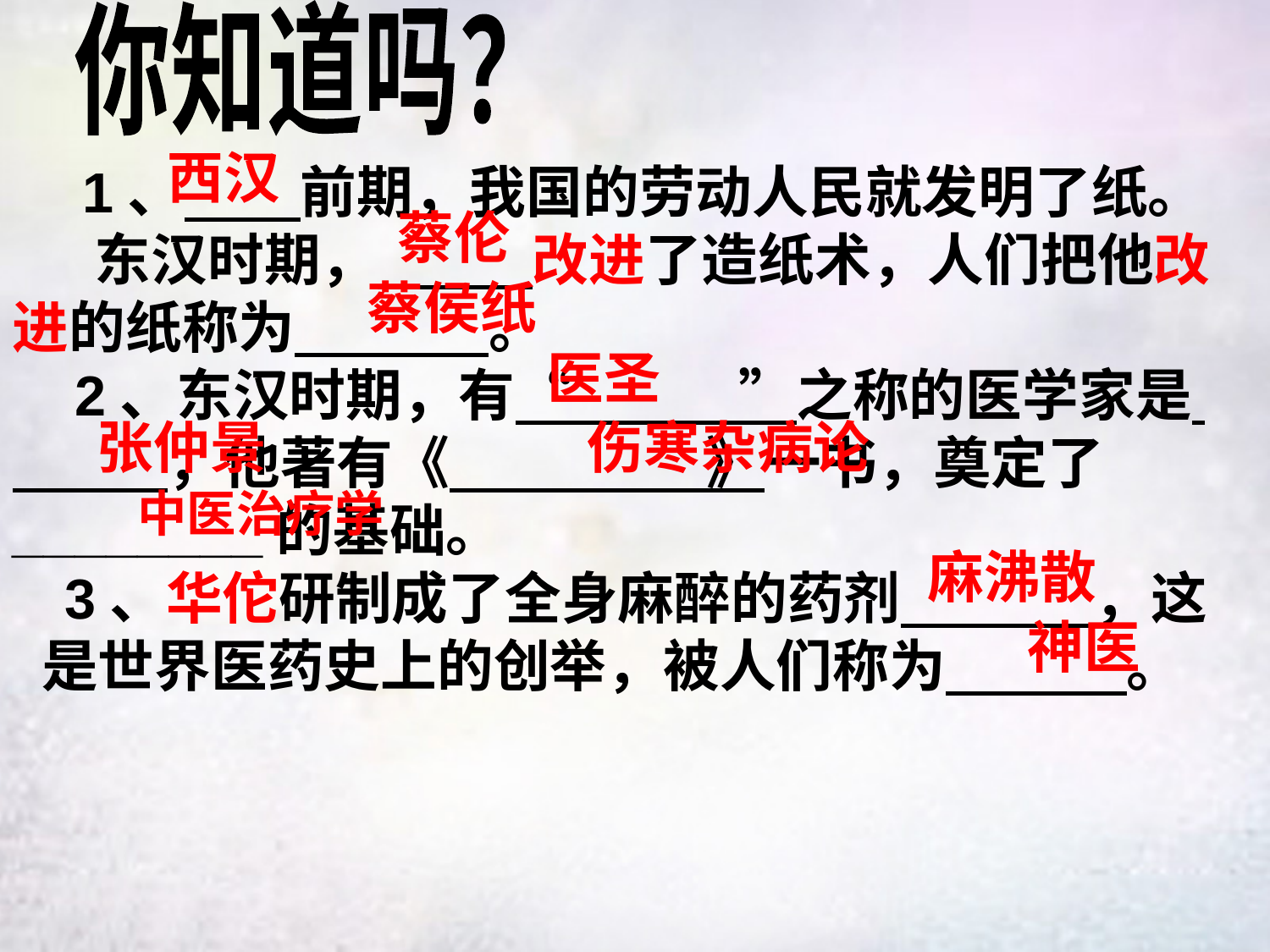

你知道吗？
西汉

    1、         前期，我国的劳动人民就发明了纸。
　  东汉时期，            改进了造纸术，人们把他改进的纸称为               。
    2、东汉时期，有“             ”之称的医学家是              ，他著有《                    》一书，奠定了________的基础。
   3、华佗研制成了全身麻醉的药剂               ，这是世界医药史上的创举，被人们称为              。

蔡伦
蔡侯纸
医圣
张仲景
伤寒杂病论
中医治疗学
麻沸散
神医